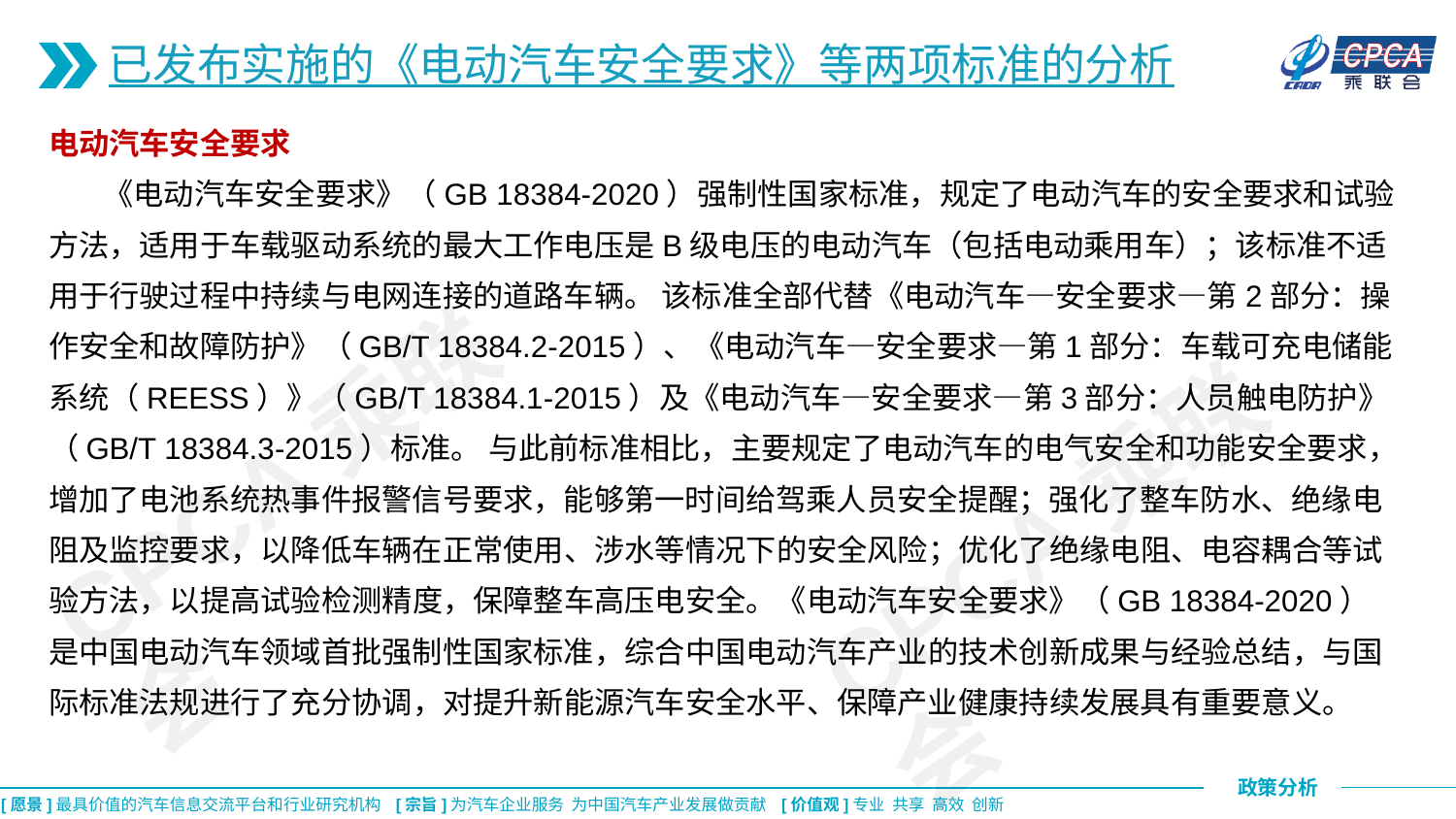

已发布实施的《电动汽车安全要求》等两项标准的分析
电动汽车安全要求
       《电动汽车安全要求》（GB 18384-2020）强制性国家标准，规定了电动汽车的安全要求和试验方法，适用于车载驱动系统的最大工作电压是B级电压的电动汽车（包括电动乘用车）；该标准不适用于行驶过程中持续与电网连接的道路车辆。 该标准全部代替《电动汽车—安全要求—第2部分：操作安全和故障防护》（GB/T 18384.2-2015）、《电动汽车—安全要求—第1部分：车载可充电储能系统（REESS）》（GB/T 18384.1-2015）及《电动汽车—安全要求—第3部分：人员触电防护》（GB/T 18384.3-2015）标准。 与此前标准相比，主要规定了电动汽车的电气安全和功能安全要求，增加了电池系统热事件报警信号要求，能够第一时间给驾乘人员安全提醒；强化了整车防水、绝缘电阻及监控要求，以降低车辆在正常使用、涉水等情况下的安全风险；优化了绝缘电阻、电容耦合等试验方法，以提高试验检测精度，保障整车高压电安全。《电动汽车安全要求》（GB 18384-2020）是中国电动汽车领域首批强制性国家标准，综合中国电动汽车产业的技术创新成果与经验总结，与国际标准法规进行了充分协调，对提升新能源汽车安全水平、保障产业健康持续发展具有重要意义。
CPCA乘联会
CPCA乘联会